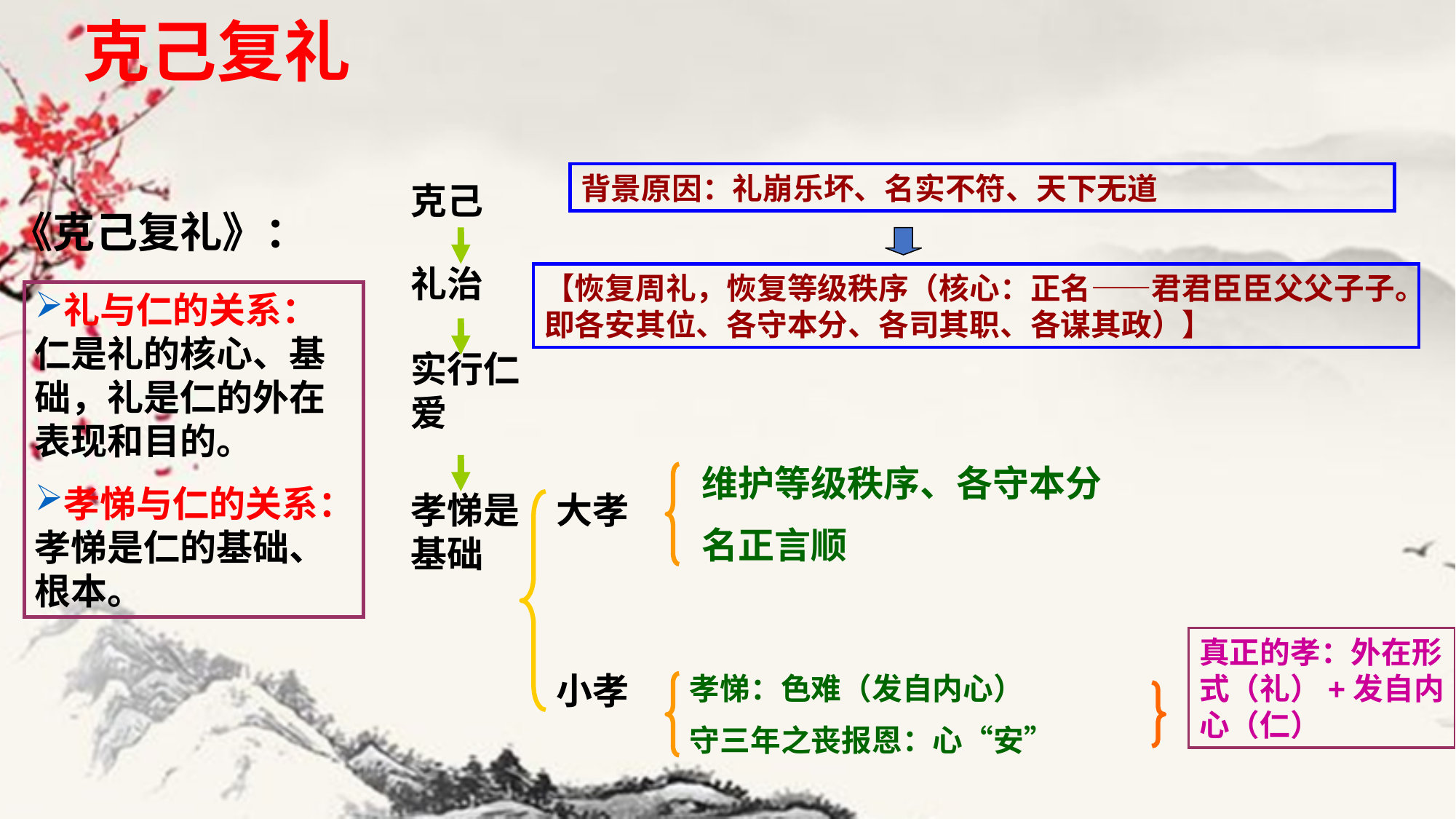

# 克己复礼
背景原因：礼崩乐坏、名实不符、天下无道
克己

礼治

实行仁爱

孝悌是基础
《克己复礼》：

【恢复周礼，恢复等级秩序（核心：正名——君君臣臣父父子子。即各安其位、各守本分、各司其职、各谋其政）】
礼与仁的关系：仁是礼的核心、基础，礼是仁的外在表现和目的。
孝悌与仁的关系：孝悌是仁的基础、根本。

维护等级秩序、各守本分
名正言顺

大孝

小孝

真正的孝：外在形式（礼）+发自内心（仁）
孝悌：色难（发自内心）
守三年之丧报恩：心“安”